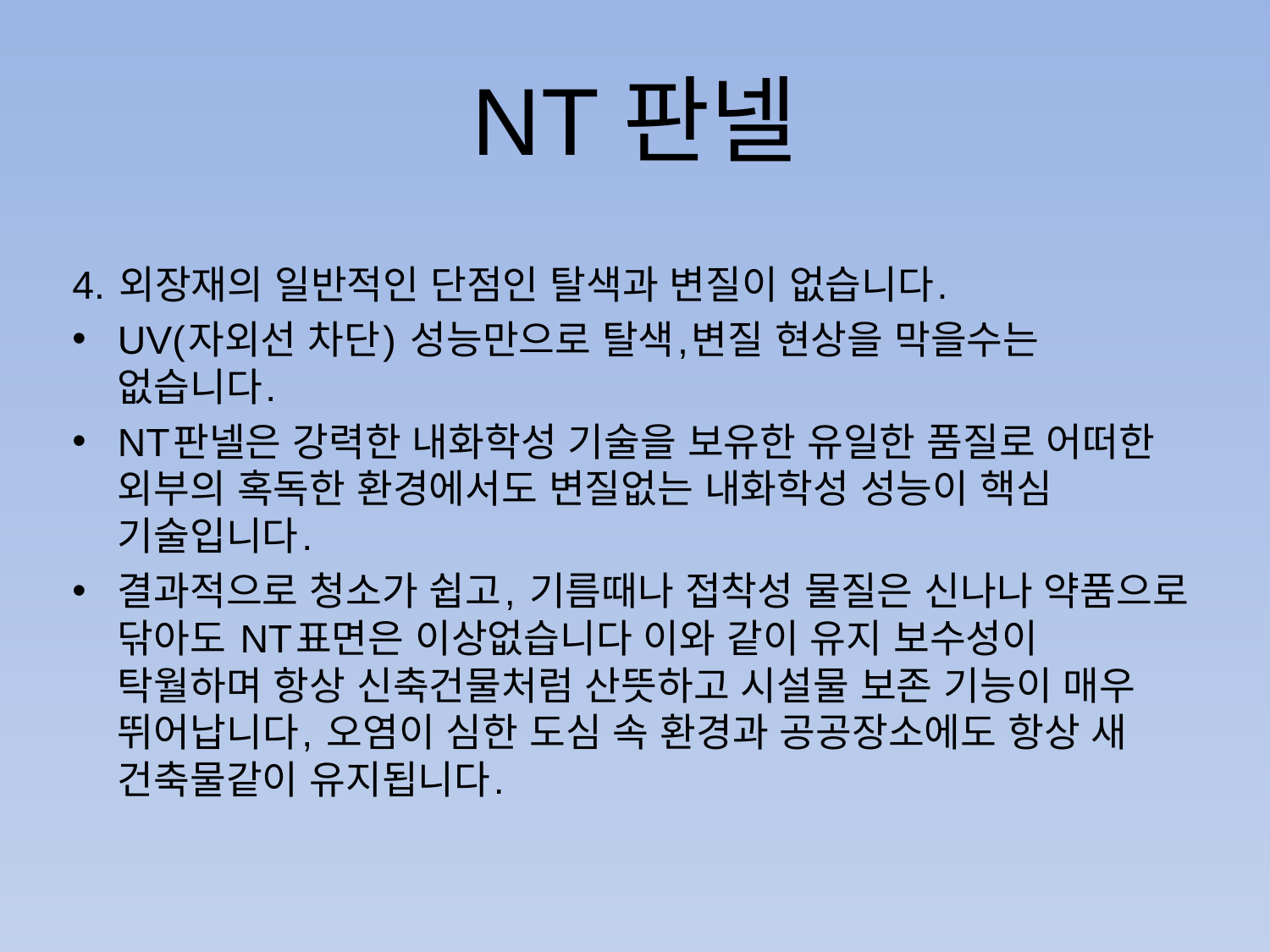

# NT판넬

4. 외장재의 일반적인 단점인 탈색과 변질이 없습니다.
UV(자외선 차단) 성능만으로 탈색,변질 현상을 막을수는 없습니다.
NT판넬은 강력한 내화학성 기술을 보유한 유일한 품질로 어떠한 외부의 혹독한 환경에서도 변질없는 내화학성 성능이 핵심 기술입니다.
결과적으로 청소가 쉽고, 기름때나 접착성 물질은 신나나 약품으로 닦아도 NT표면은 이상없습니다 이와 같이 유지 보수성이 탁월하며 항상 신축건물처럼 산뜻하고 시설물 보존 기능이 매우 뛰어납니다, 오염이 심한 도심 속 환경과 공공장소에도 항상 새 건축물같이 유지됩니다.